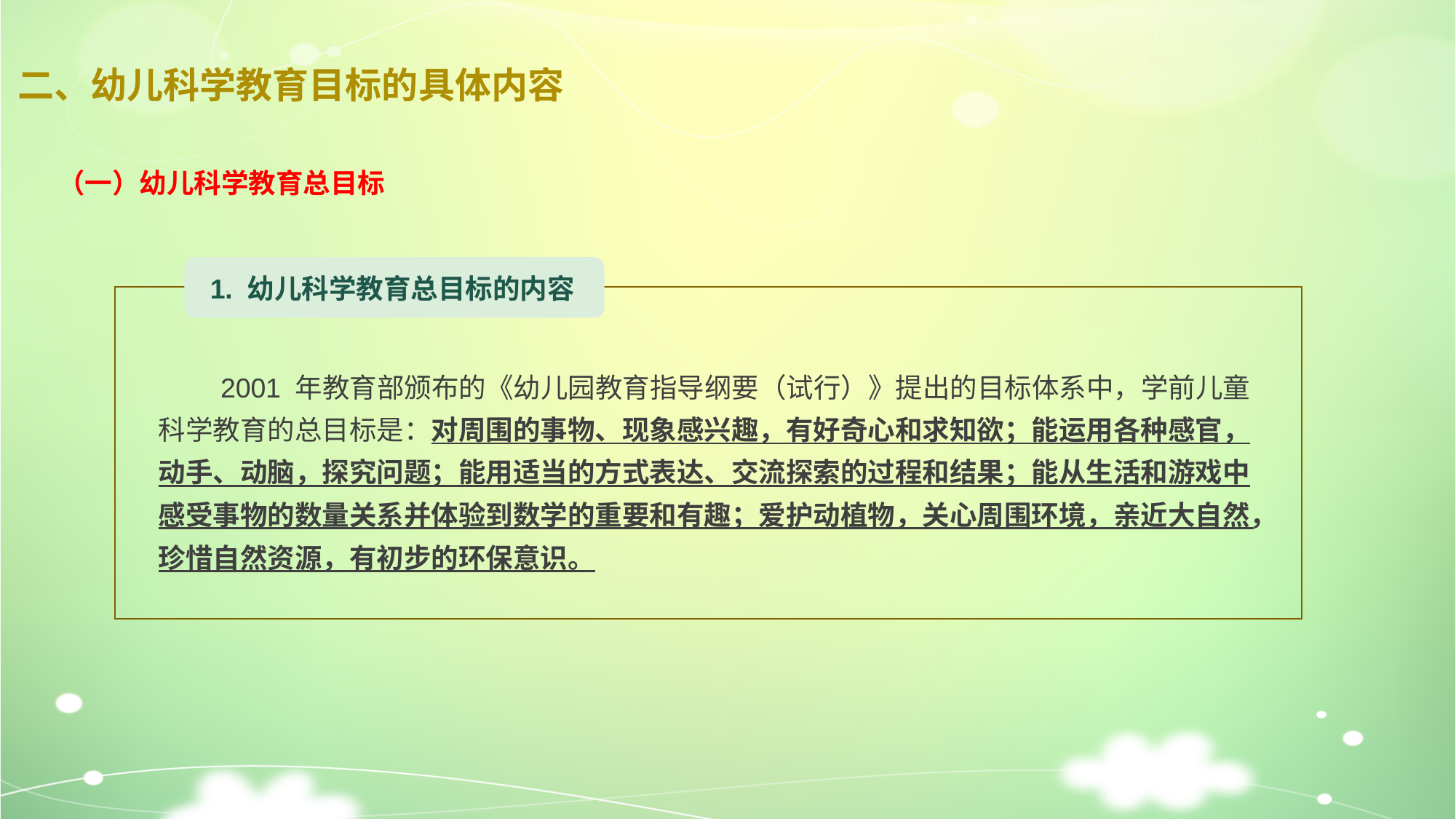

# 二、幼儿科学教育目标的具体内容
（一）幼儿科学教育总目标
1. 幼儿科学教育总目标的内容

 2001 年教育部颁布的《幼儿园教育指导纲要（试行）》提出的目标体系中，学前儿童科学教育的总目标是：对周围的事物、现象感兴趣，有好奇心和求知欲；能运用各种感官，动手、动脑，探究问题；能用适当的方式表达、交流探索的过程和结果；能从生活和游戏中感受事物的数量关系并体验到数学的重要和有趣；爱护动植物，关心周围环境，亲近大自然，珍惜自然资源，有初步的环保意识。